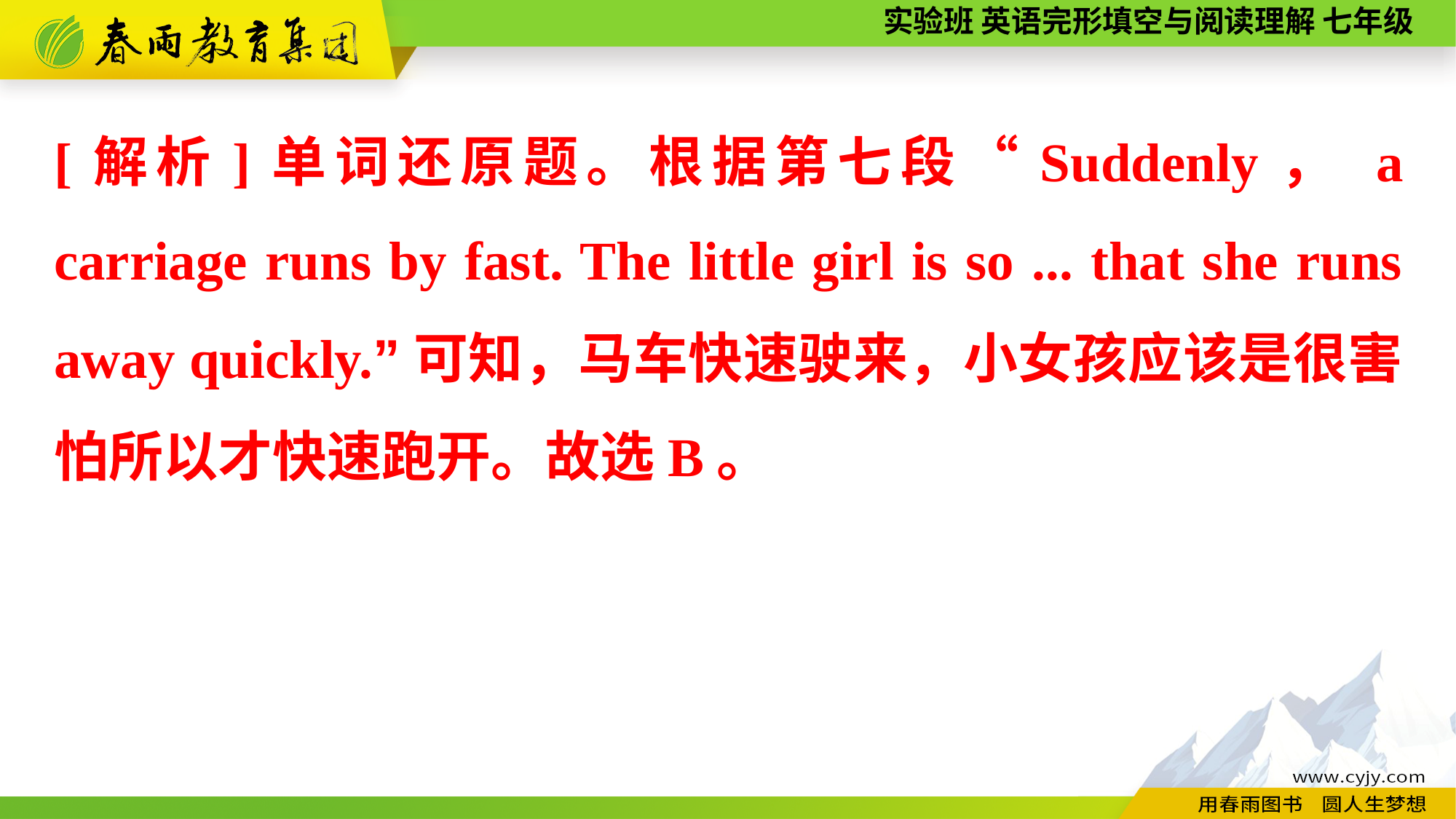

[解析]单词还原题。根据第七段“Suddenly， a carriage runs by fast. The little girl is so ... that she runs away quickly.”可知，马车快速驶来，小女孩应该是很害怕所以才快速跑开。故选B。